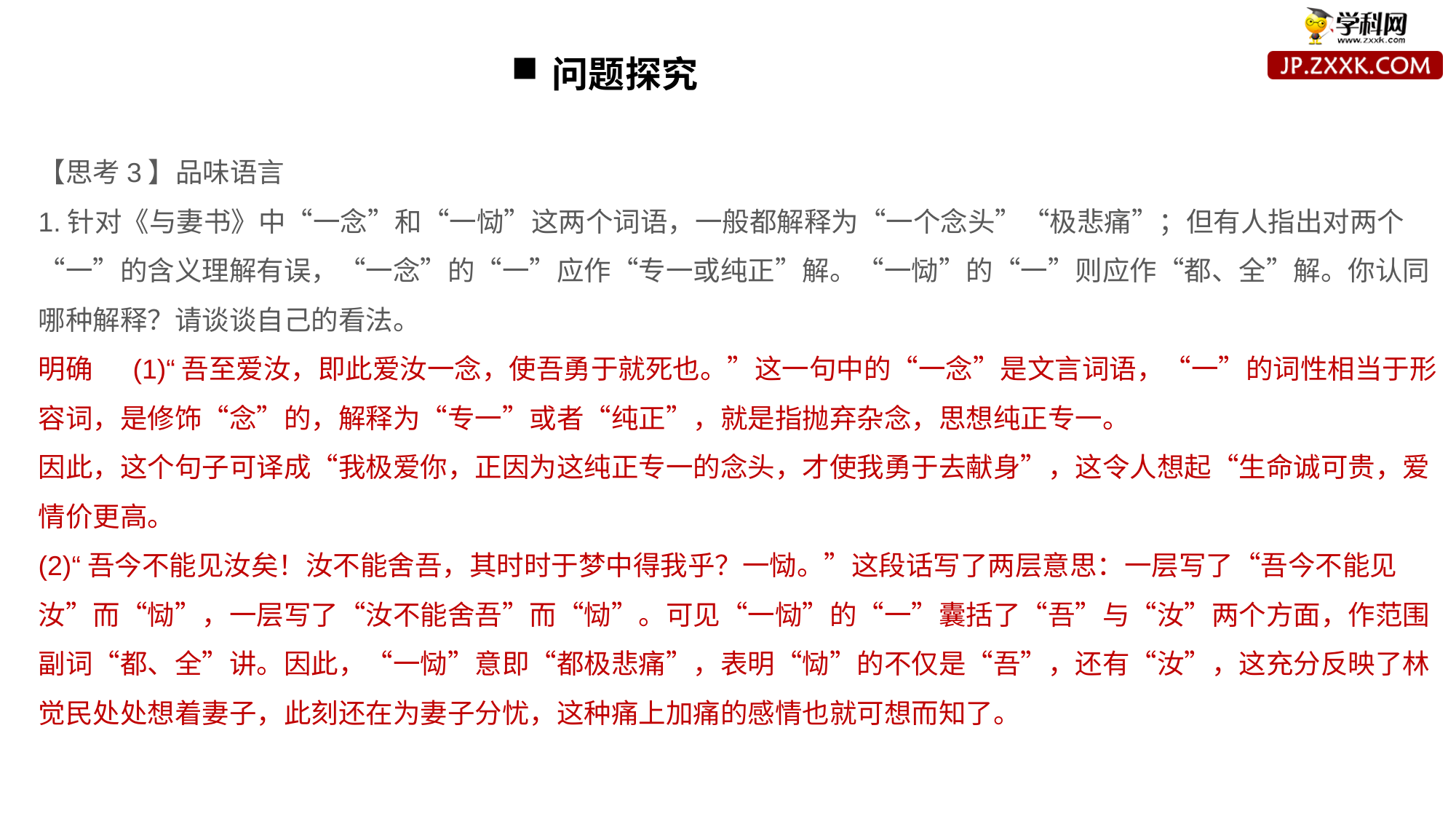

问题探究
【思考3】品味语言
1.针对《与妻书》中“一念”和“一恸”这两个词语，一般都解释为“一个念头”“极悲痛”；但有人指出对两个“一”的含义理解有误，“一念”的“一”应作“专一或纯正”解。“一恸”的“一”则应作“都、全”解。你认同哪种解释？请谈谈自己的看法。
明确 　(1)“吾至爱汝，即此爱汝一念，使吾勇于就死也。”这一句中的“一念”是文言词语，“一”的词性相当于形容词，是修饰“念”的，解释为“专一”或者“纯正”，就是指抛弃杂念，思想纯正专一。
因此，这个句子可译成“我极爱你，正因为这纯正专一的念头，才使我勇于去献身”，这令人想起“生命诚可贵，爱情价更高。
(2)“吾今不能见汝矣！汝不能舍吾，其时时于梦中得我乎？一恸。”这段话写了两层意思：一层写了“吾今不能见汝”而“恸”，一层写了“汝不能舍吾”而“恸”。可见“一恸”的“一”囊括了“吾”与“汝”两个方面，作范围副词“都、全”讲。因此，“一恸”意即“都极悲痛”，表明“恸”的不仅是“吾”，还有“汝”，这充分反映了林觉民处处想着妻子，此刻还在为妻子分忧，这种痛上加痛的感情也就可想而知了。